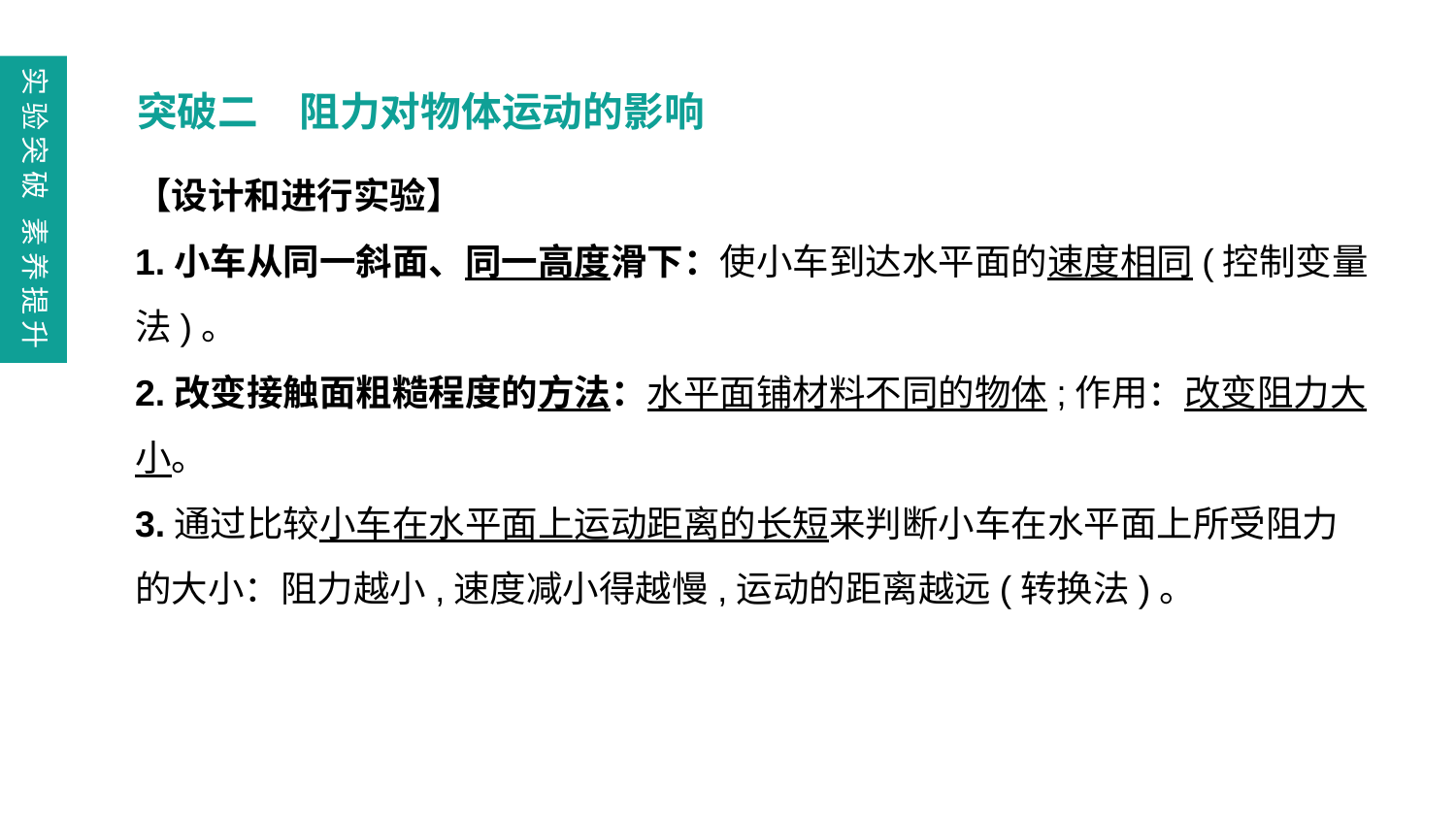

实验突破 素养提升
突破二　阻力对物体运动的影响
【设计和进行实验】
1.小车从同一斜面、同一高度滑下：使小车到达水平面的速度相同(控制变量法)。
2.改变接触面粗糙程度的方法：水平面铺材料不同的物体;作用：改变阻力大小。
3.通过比较小车在水平面上运动距离的长短来判断小车在水平面上所受阻力的大小：阻力越小,速度减小得越慢,运动的距离越远(转换法)。